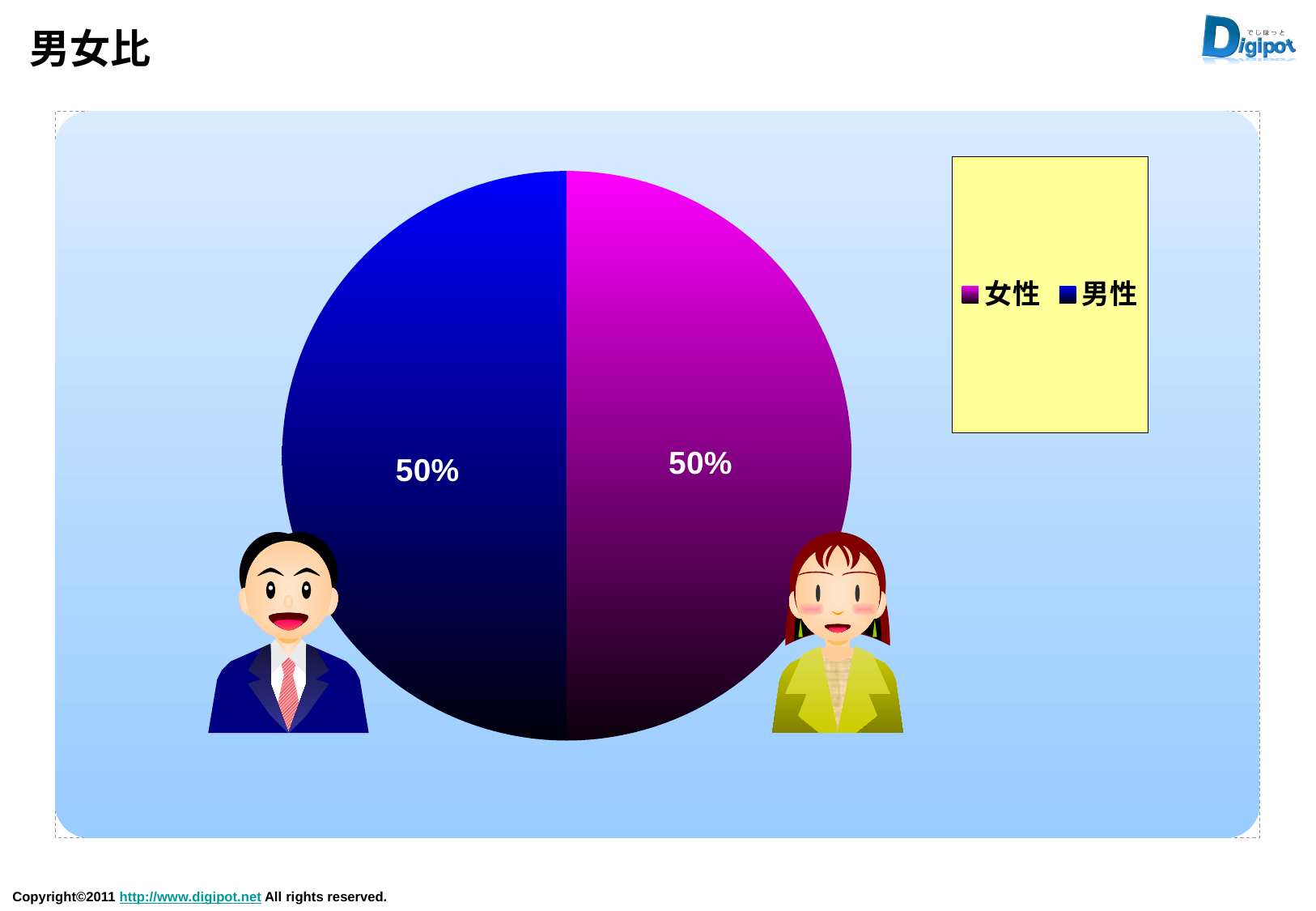

# 男女比

### Chart

| Category | 項目1 |  |  |  |  |
|---|---|---|---|---|---|
| 女性 | 50.0 | None | None | None | None |
| 男性 | 50.0 | None | None | None | None |